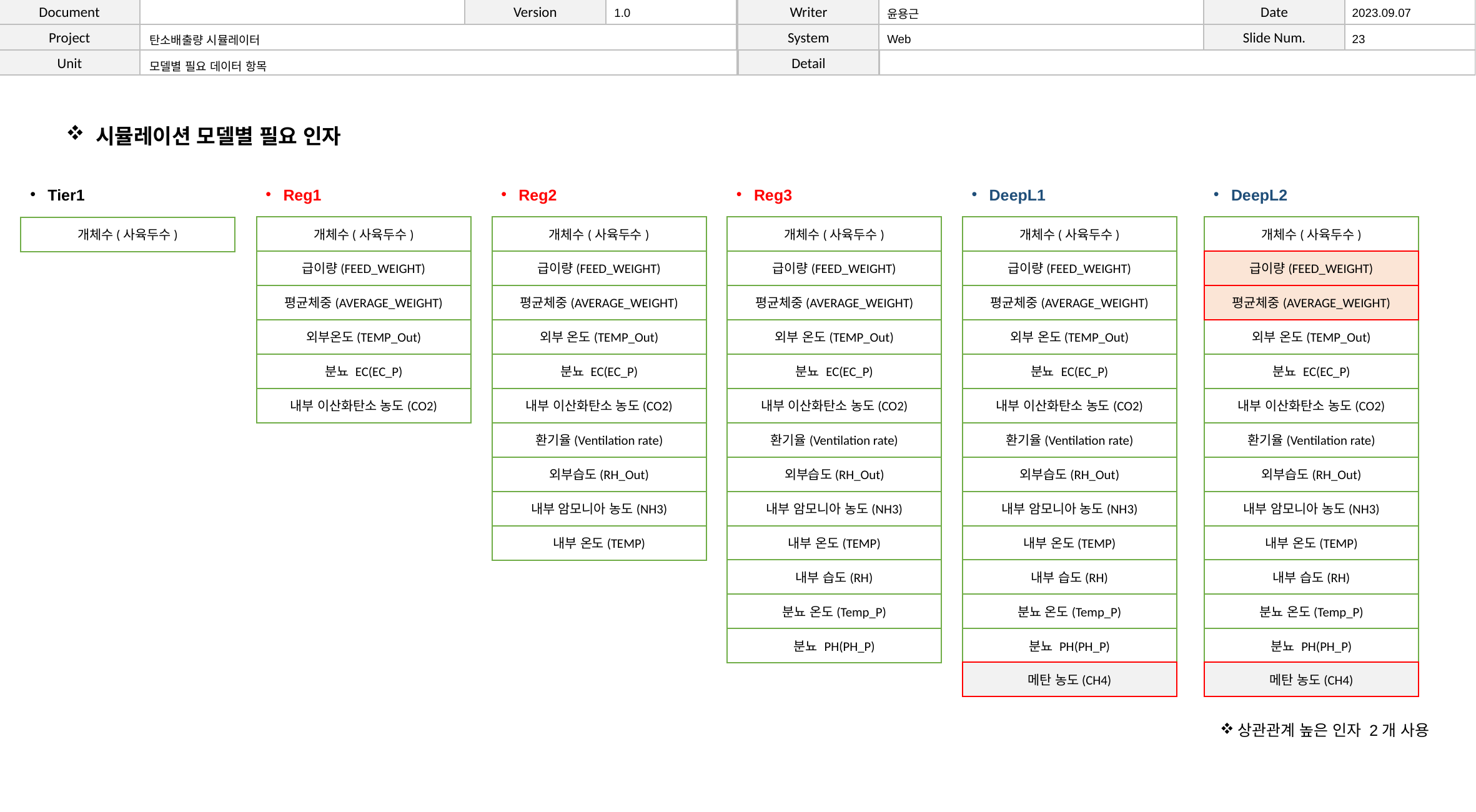

|  |  |  | 1.0 |  | 윤용근 |  | 2023.09.07 |
| --- | --- | --- | --- | --- | --- | --- | --- |
|  | 탄소배출량 시뮬레이터 |  |  |  | Web |  | 23 |
|  | 모델별 필요 데이터 항목 |  |  |  |  |  |  |
 시뮬레이션 모델별 필요 인자
Tier1
Reg1
Reg2
Reg3
DeepL1
DeepL2
개체수(사육두수)
개체수(사육두수)
개체수(사육두수)
개체수(사육두수)
개체수(사육두수)
개체수(사육두수)
급이량(FEED_WEIGHT)
급이량(FEED_WEIGHT)
급이량(FEED_WEIGHT)
급이량(FEED_WEIGHT)
급이량(FEED_WEIGHT)
평균체중(AVERAGE_WEIGHT)
평균체중(AVERAGE_WEIGHT)
평균체중(AVERAGE_WEIGHT)
평균체중(AVERAGE_WEIGHT)
평균체중(AVERAGE_WEIGHT)
외부온도(TEMP_Out)
외부 온도(TEMP_Out)
외부 온도(TEMP_Out)
외부 온도(TEMP_Out)
외부 온도(TEMP_Out)
분뇨 EC(EC_P)
분뇨 EC(EC_P)
분뇨 EC(EC_P)
분뇨 EC(EC_P)
분뇨 EC(EC_P)
내부 이산화탄소 농도(CO2)
내부 이산화탄소 농도(CO2)
내부 이산화탄소 농도(CO2)
내부 이산화탄소 농도(CO2)
내부 이산화탄소 농도(CO2)
환기율(Ventilation rate)
환기율(Ventilation rate)
환기율(Ventilation rate)
환기율(Ventilation rate)
외부습도(RH_Out)
외부습도(RH_Out)
외부습도(RH_Out)
외부습도(RH_Out)
내부 암모니아 농도(NH3)
내부 암모니아 농도(NH3)
내부 암모니아 농도(NH3)
내부 암모니아 농도(NH3)
내부 온도(TEMP)
내부 온도(TEMP)
내부 온도(TEMP)
내부 온도(TEMP)
내부 습도(RH)
내부 습도(RH)
내부 습도(RH)
분뇨 온도(Temp_P)
분뇨 온도(Temp_P)
분뇨 온도(Temp_P)
분뇨 PH(PH_P)
분뇨 PH(PH_P)
분뇨 PH(PH_P)
메탄 농도(CH4)
메탄 농도(CH4)
상관관계 높은 인자 2개 사용